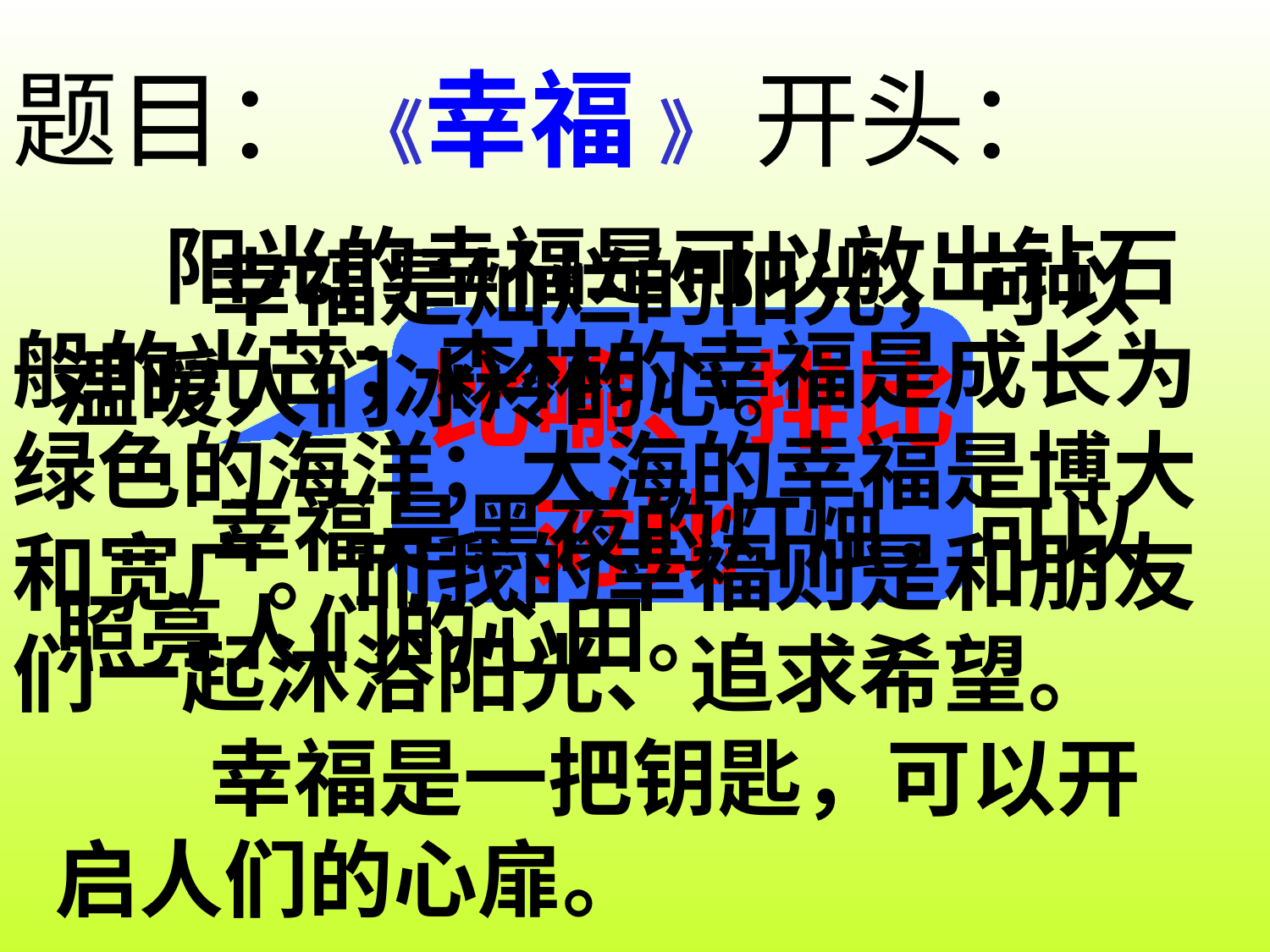

题目： 《幸福 》 开头：
      阳光的幸福是可以放出钻石般的光芒；森林的幸福是成长为绿色的海洋；大海的幸福是博大和宽广。而我的幸福则是和朋友们一起沐浴阳光、追求希望。

       幸福是灿烂的阳光，可以温暖人们冰冷的心。
       幸福是黑夜的灯烛，可以照亮人们的心田。
       幸福是一把钥匙，可以开启人们的心扉。

比喻、排比
对比